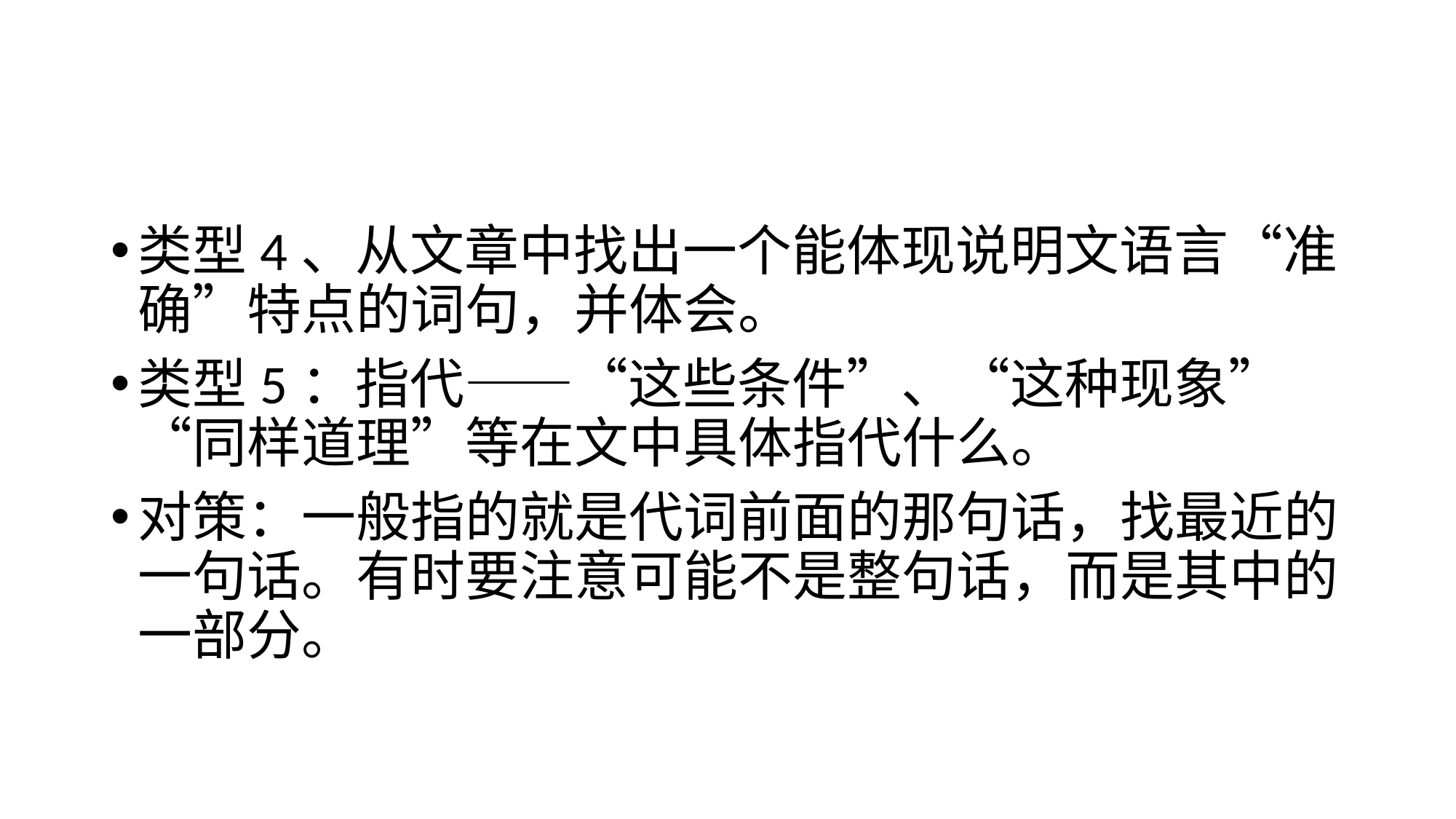

#
类型4、从文章中找出一个能体现说明文语言“准确”特点的词句，并体会。
类型5：指代——“这些条件”、“这种现象”“同样道理”等在文中具体指代什么。
对策：一般指的就是代词前面的那句话，找最近的一句话。有时要注意可能不是整句话，而是其中的一部分。